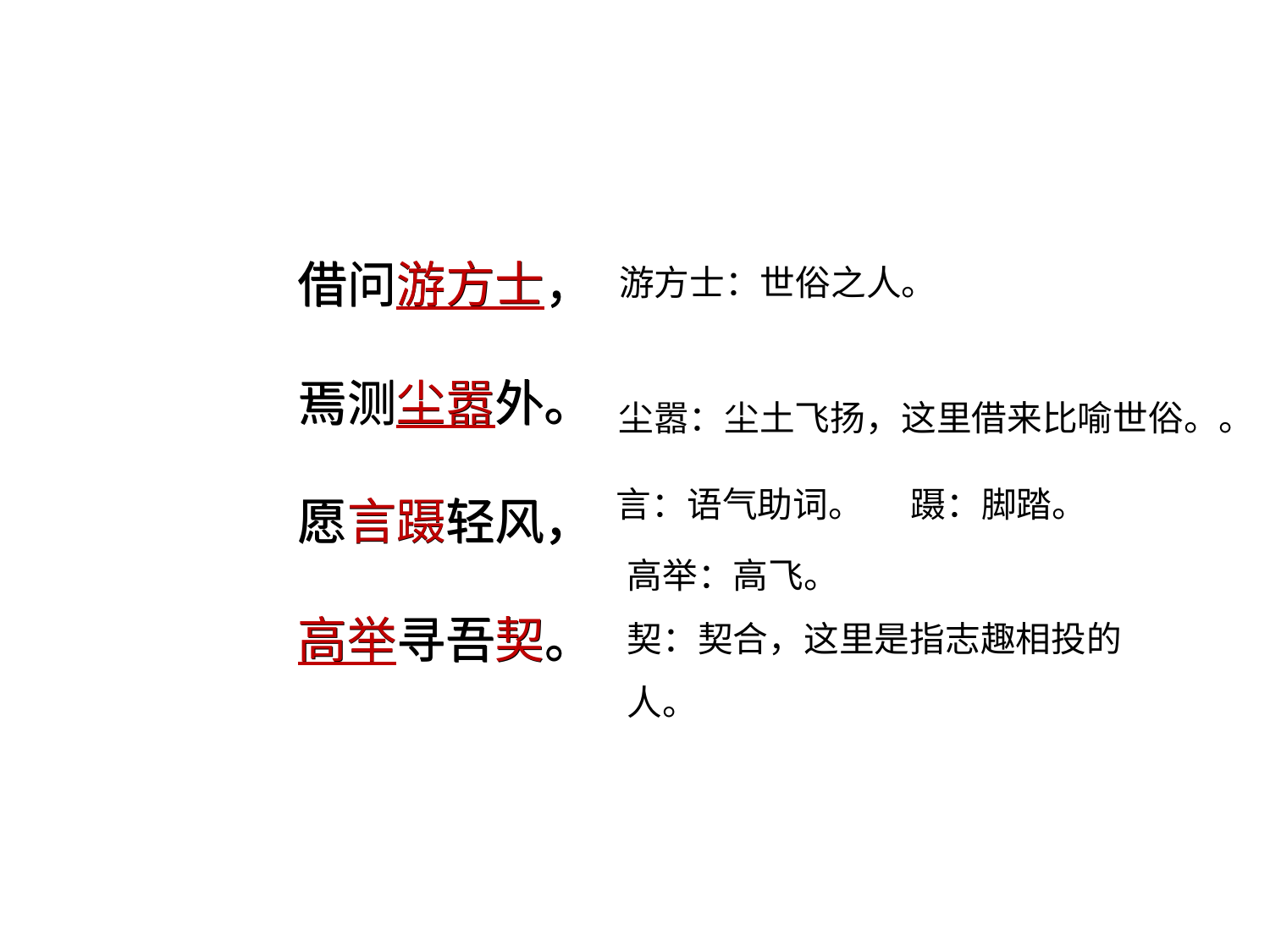

借问游方士，
焉测尘嚣外。
愿言蹑轻风，
高举寻吾契。
借问游方士，
焉测尘嚣外。
愿言蹑轻风，
高举寻吾契。
游方士：世俗之人。
尘嚣：尘土飞扬，这里借来比喻世俗。。
言：语气助词。      蹑：脚踏。
高举：高飞。
契：契合，这里是指志趣相投的人。